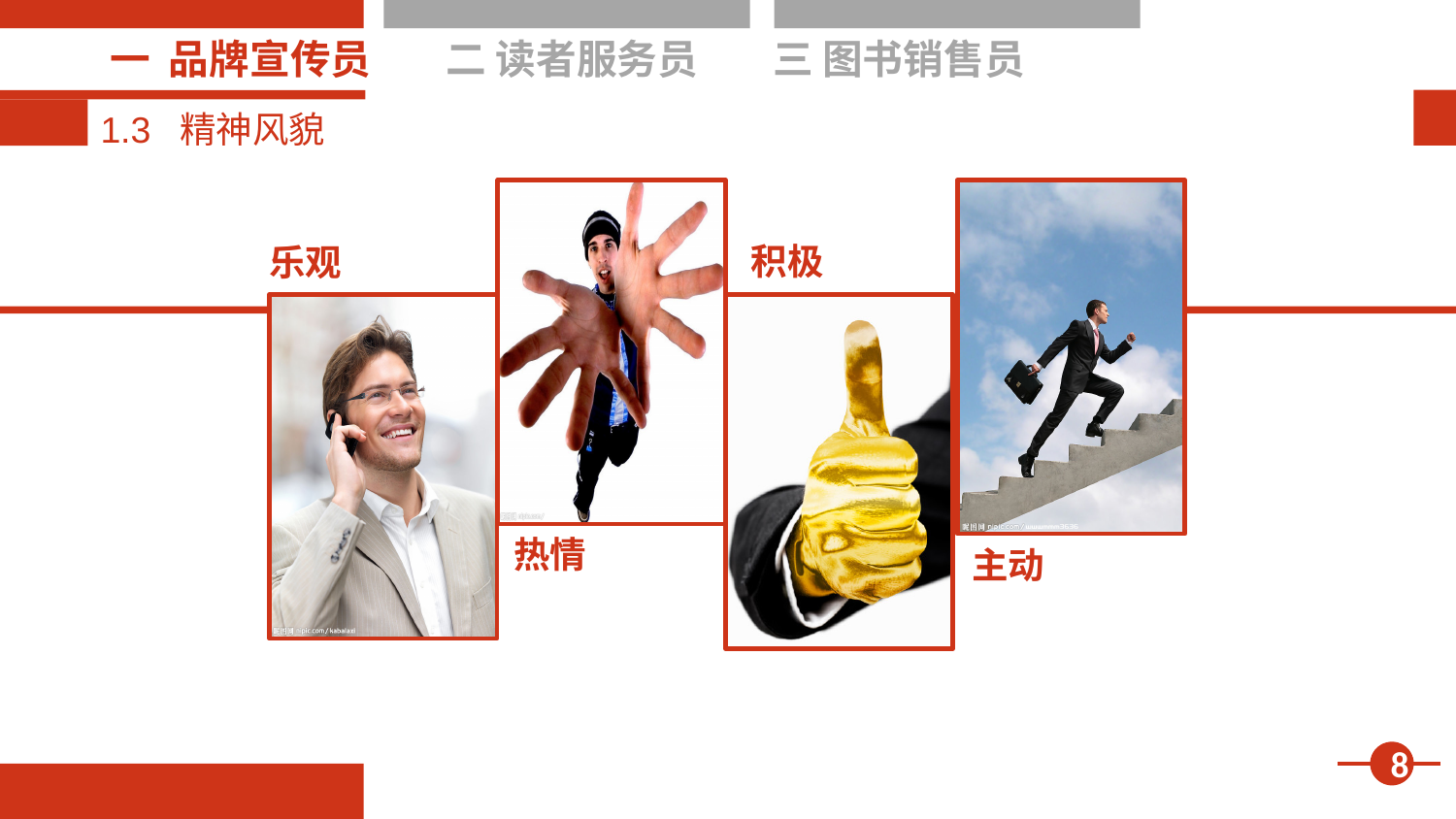

一  品牌宣传员
二 读者服务员
三 图书销售员

1.3  精神风貌

积极
乐观

热情
主动
8